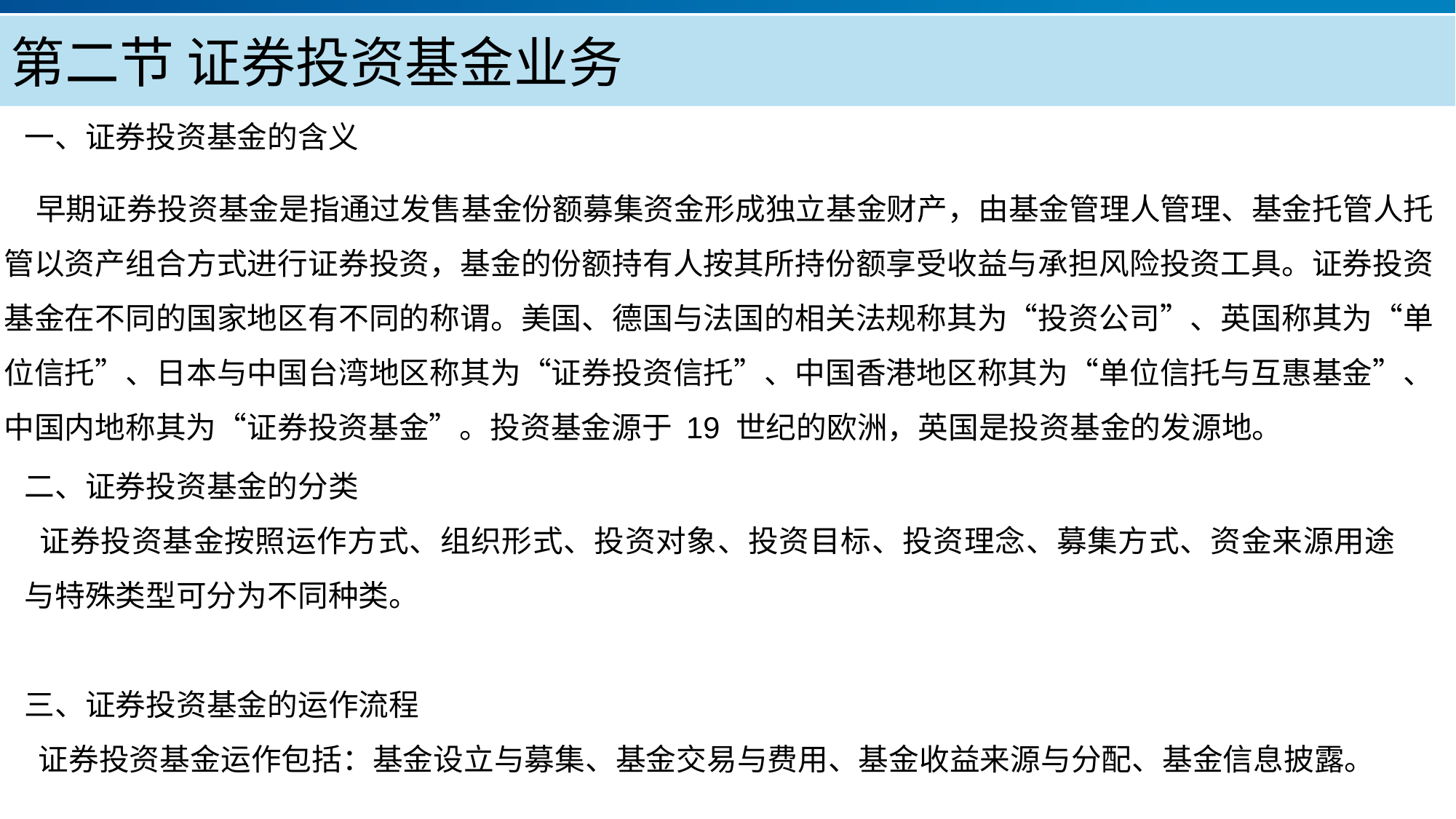

第二节 证券投资基金业务
一、证券投资基金的含义
早期证券投资基金是指通过发售基金份额募集资金形成独立基金财产，由基金管理人管理、基金托管人托管以资产组合方式进行证券投资，基金的份额持有人按其所持份额享受收益与承担风险投资工具。证券投资基金在不同的国家地区有不同的称谓。美国、德国与法国的相关法规称其为“投资公司”、英国称其为“单位信托”、日本与中国台湾地区称其为“证券投资信托”、中国香港地区称其为“单位信托与互惠基金”、中国内地称其为“证券投资基金”。投资基金源于 19 世纪的欧洲，英国是投资基金的发源地。
二、证券投资基金的分类
 证券投资基金按照运作方式、组织形式、投资对象、投资目标、投资理念、募集方式、资金来源用途与特殊类型可分为不同种类。

三、证券投资基金的运作流程
 证券投资基金运作包括：基金设立与募集、基金交易与费用、基金收益来源与分配、基金信息披露。
产品服务
公司优势
公司简介
产品系列
品牌优势
企业愿景
主打产品
团队组织
核心竞争力
人才优势
联系方式
历程荣誉
售后支持
商业模式
期待合作